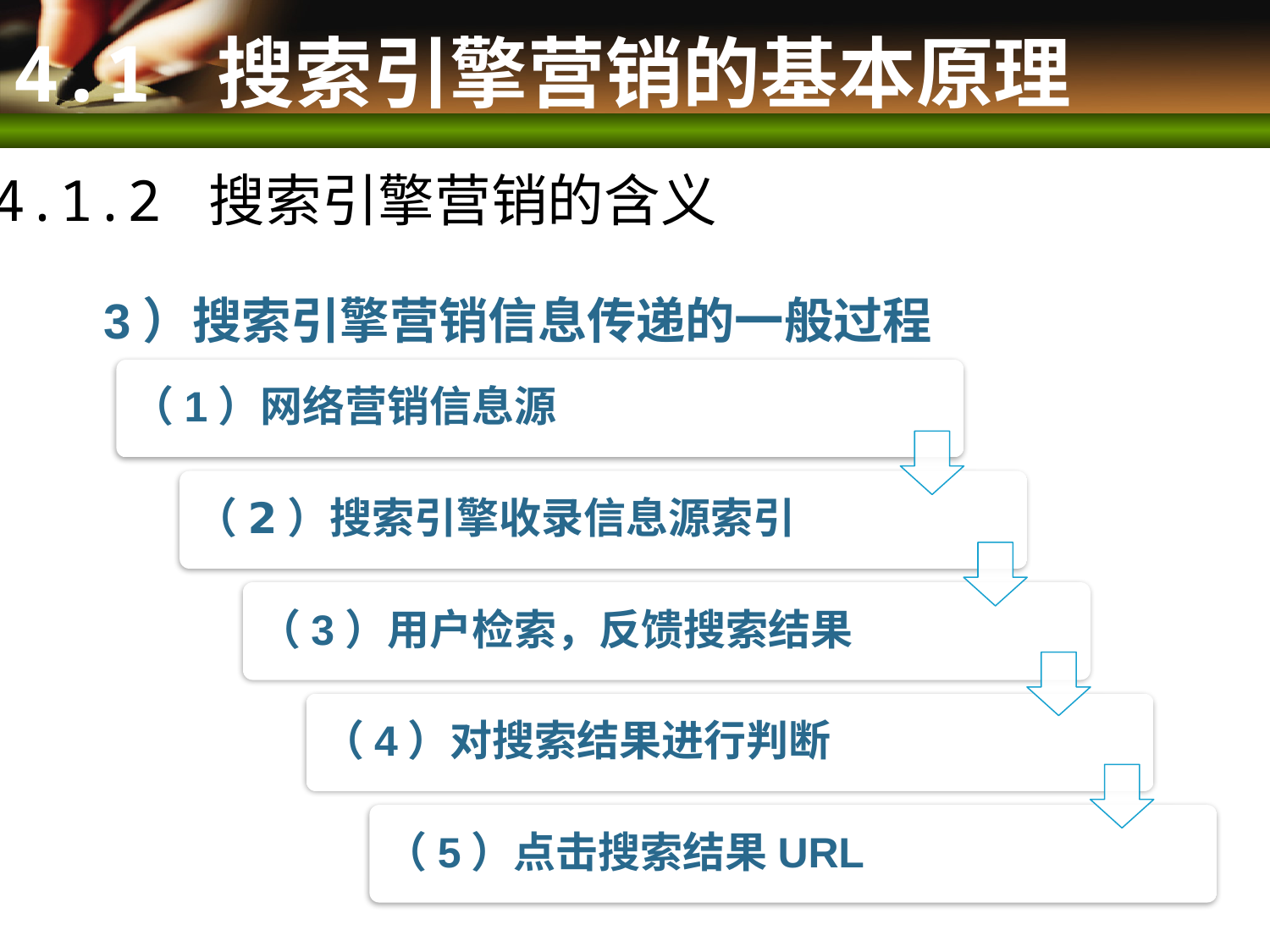

4.1 搜索引擎营销的基本原理
4.1.2 搜索引擎营销的含义
  3）搜索引擎营销信息传递的一般过程

（1）网络营销信息源
（2）搜索引擎收录信息源索引
（3）用户检索，反馈搜索结果
（4）对搜索结果进行判断
（5）点击搜索结果URL